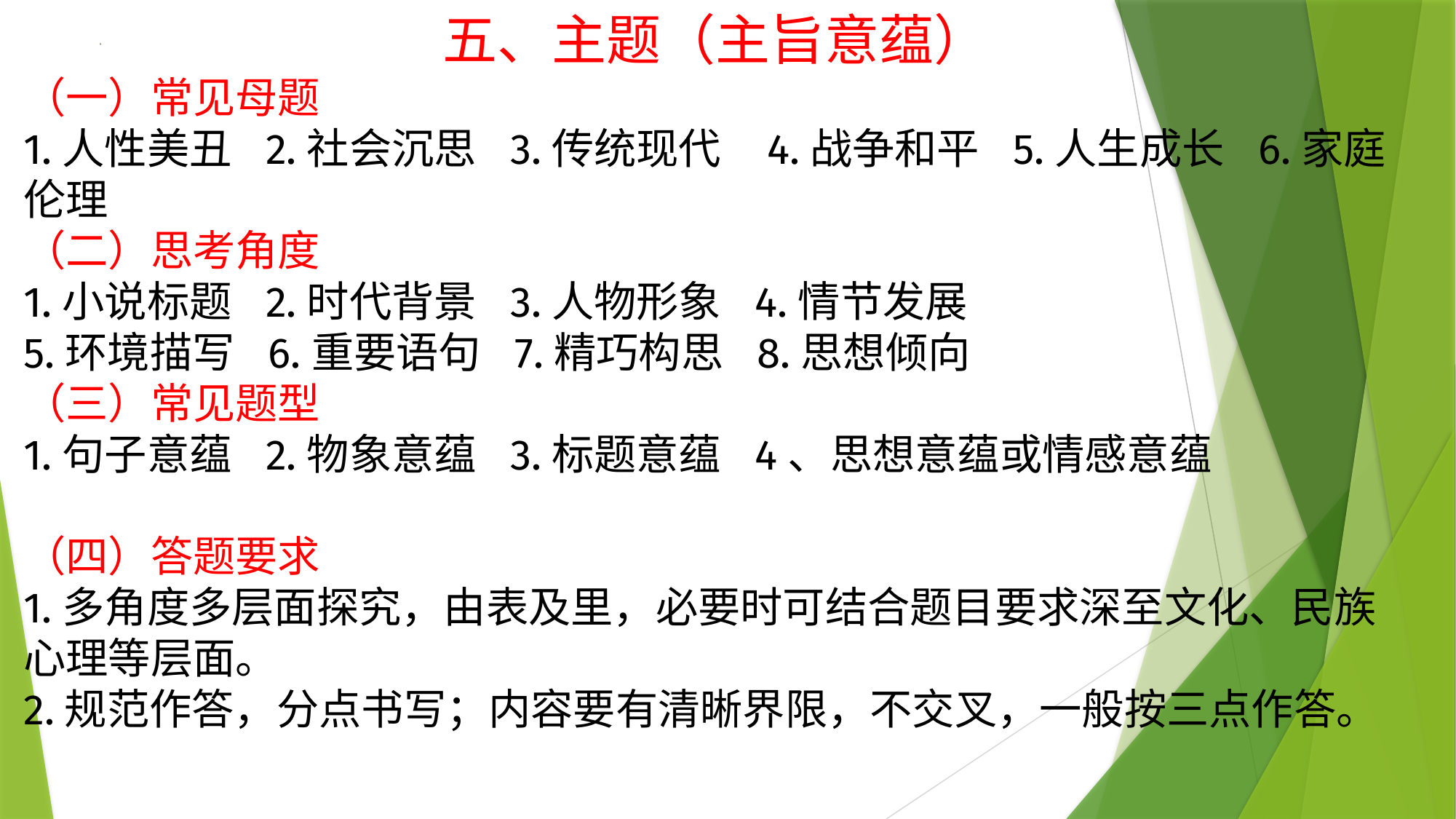

五、主题（主旨意蕴）
（一）常见母题
1.人性美丑  2.社会沉思  3.传统现代   4.战争和平  5.人生成长  6.家庭伦理
（二）思考角度
1.小说标题  2.时代背景  3.人物形象  4.情节发展
5.环境描写  6.重要语句  7.精巧构思  8.思想倾向
（三）常见题型
1.句子意蕴  2.物象意蕴  3.标题意蕴  4、思想意蕴或情感意蕴

（四）答题要求
1.多角度多层面探究，由表及里，必要时可结合题目要求深至文化、民族心理等层面。
2.规范作答，分点书写；内容要有清晰界限，不交叉，一般按三点作答。